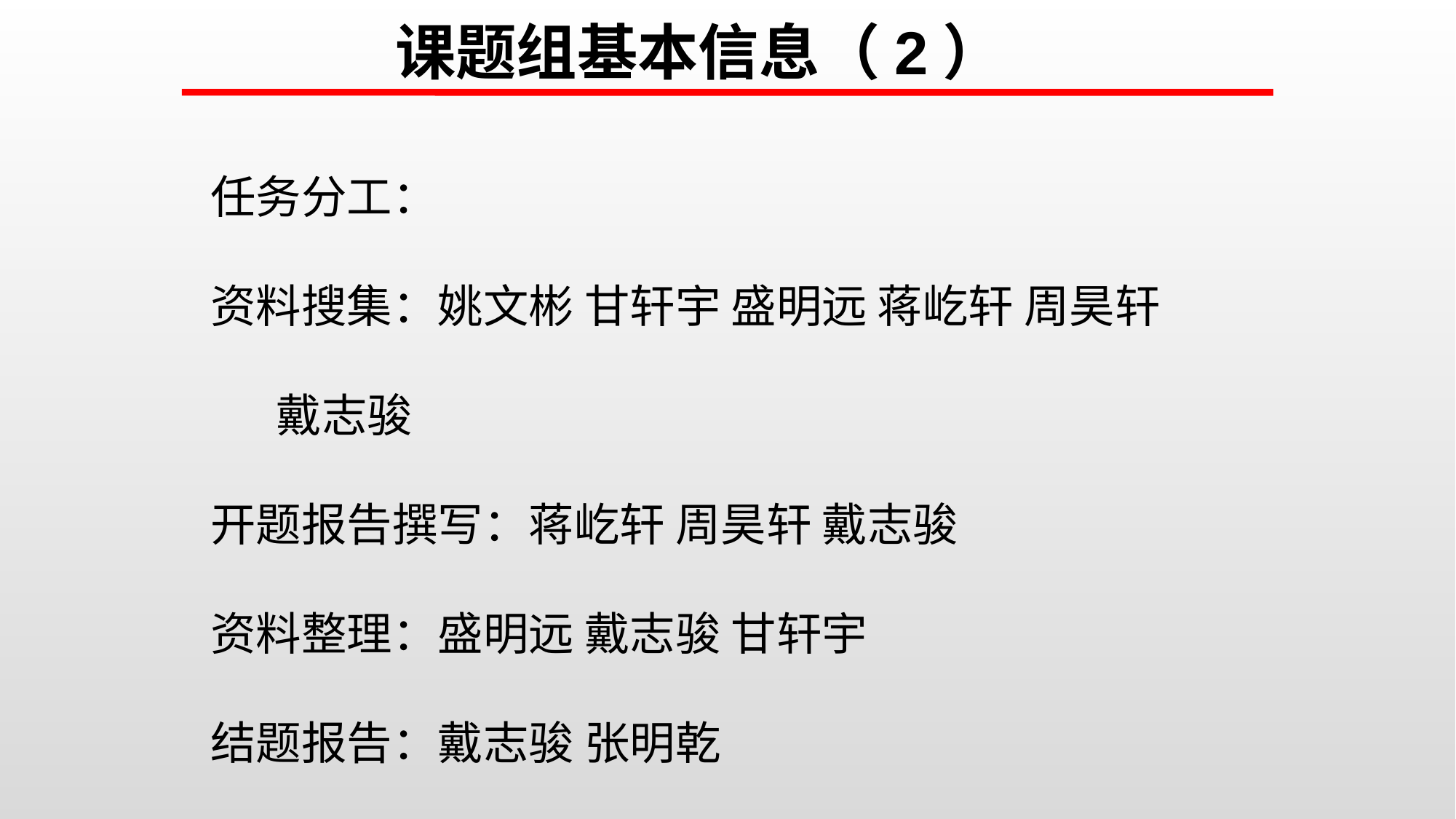

课题组基本信息（2）

任务分工：
资料搜集：姚文彬 甘轩宇 盛明远 蒋屹轩 周昊轩          戴志骏
开题报告撰写：蒋屹轩 周昊轩 戴志骏
资料整理：盛明远 戴志骏 甘轩宇
结题报告：戴志骏 张明乾